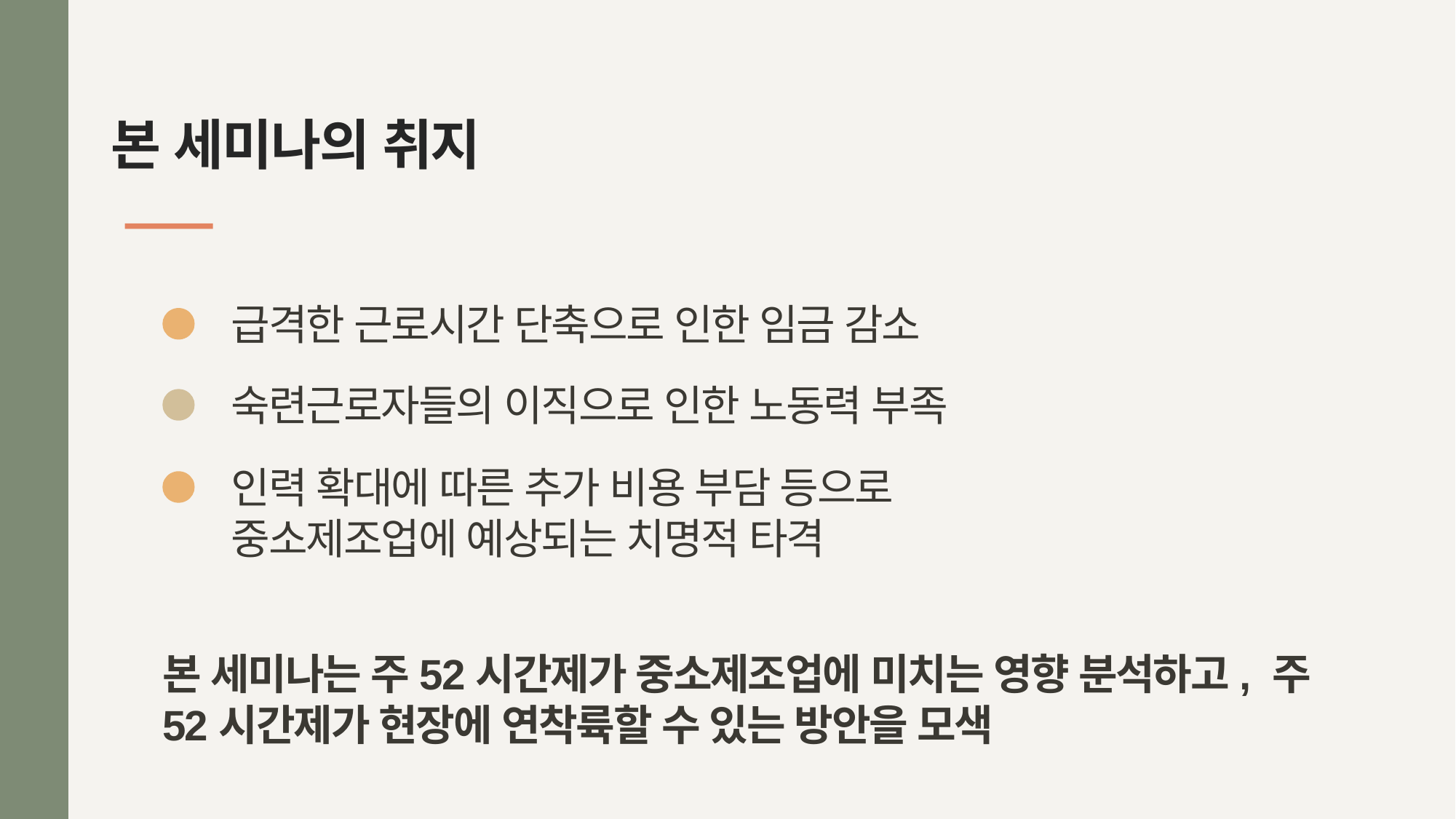

# 본 세미나의 취지

급격한 근로시간 단축으로 인한 임금 감소

숙련근로자들의 이직으로 인한 노동력 부족

인력 확대에 따른 추가 비용 부담 등으로
중소제조업에 예상되는 치명적 타격

본 세미나는 주52시간제가 중소제조업에 미치는 영향 분석하고, 주52시간제가 현장에 연착륙할 수 있는 방안을 모색